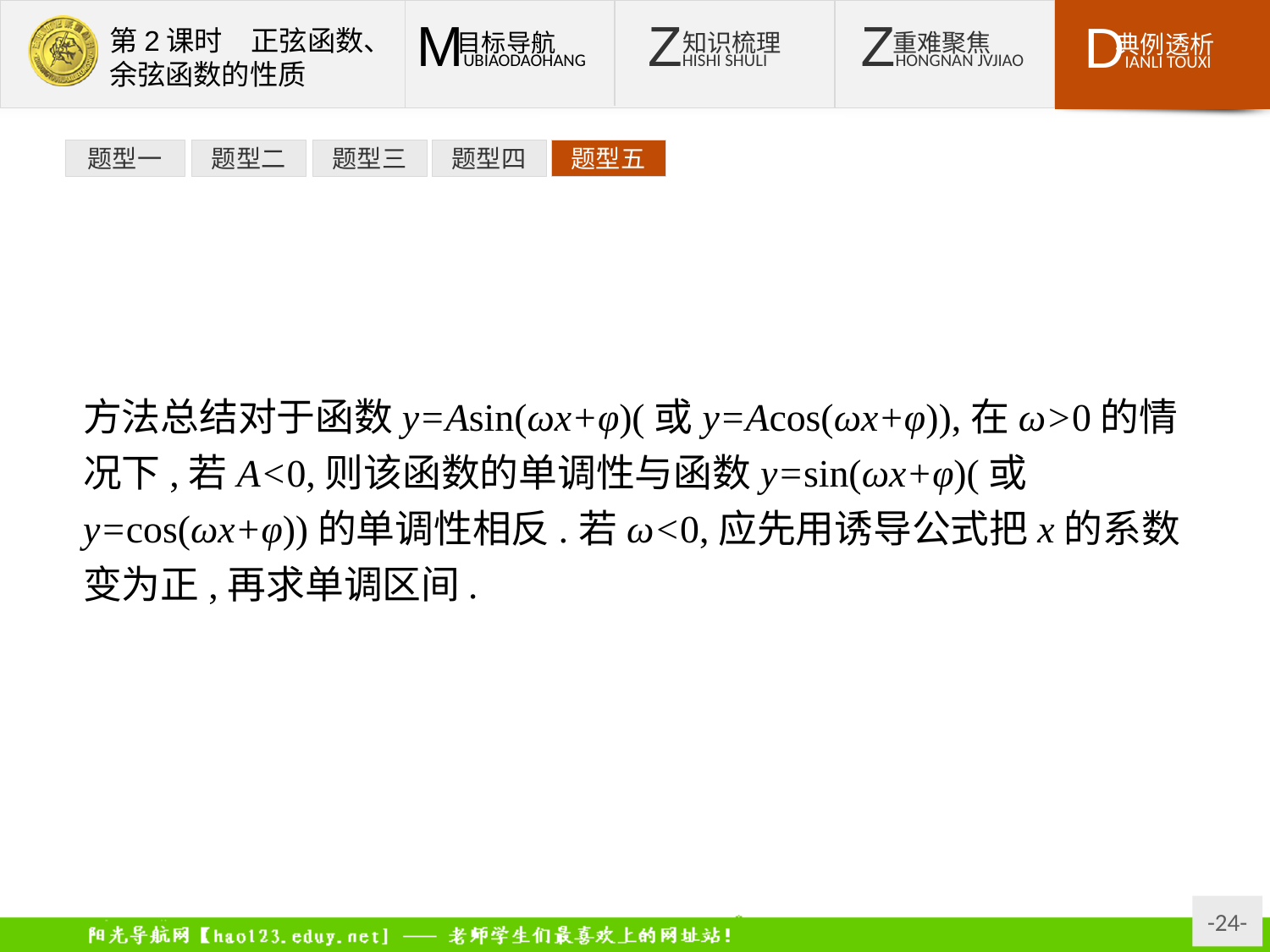

题型一
题型二
题型三
题型四
题型五
方法总结对于函数y=Asin(ωx+φ)(或y=Acos(ωx+φ)),在ω>0的情况下,若A<0,则该函数的单调性与函数y=sin(ωx+φ)(或y=cos(ωx+φ))的单调性相反.若ω<0,应先用诱导公式把x的系数变为正,再求单调区间.